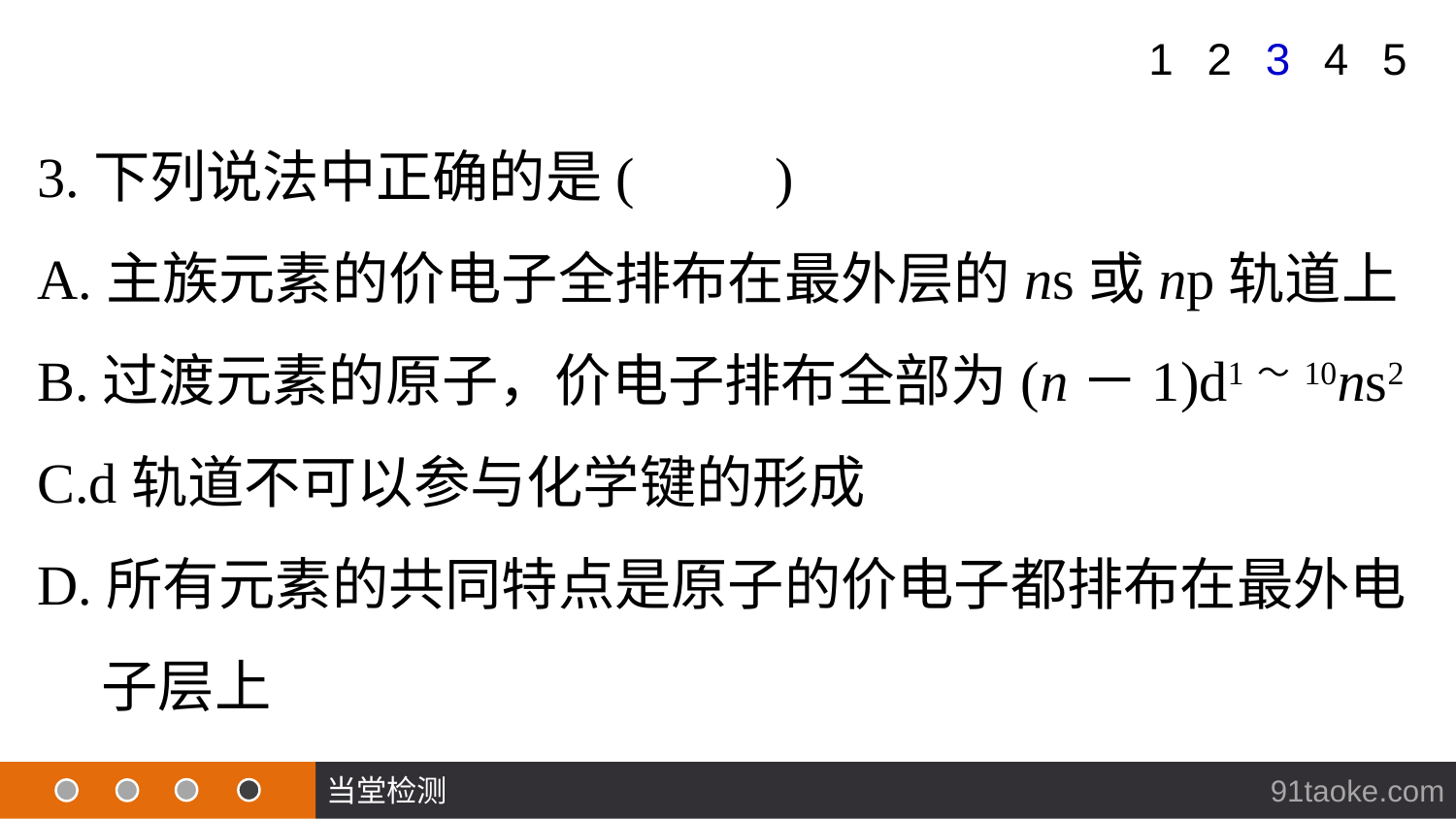

1
2
3
4
5
3.下列说法中正确的是(　　)
A.主族元素的价电子全排布在最外层的ns或np轨道上
B.过渡元素的原子，价电子排布全部为(n－1)d1～10ns2
C.d轨道不可以参与化学键的形成
D.所有元素的共同特点是原子的价电子都排布在最外电
    子层上